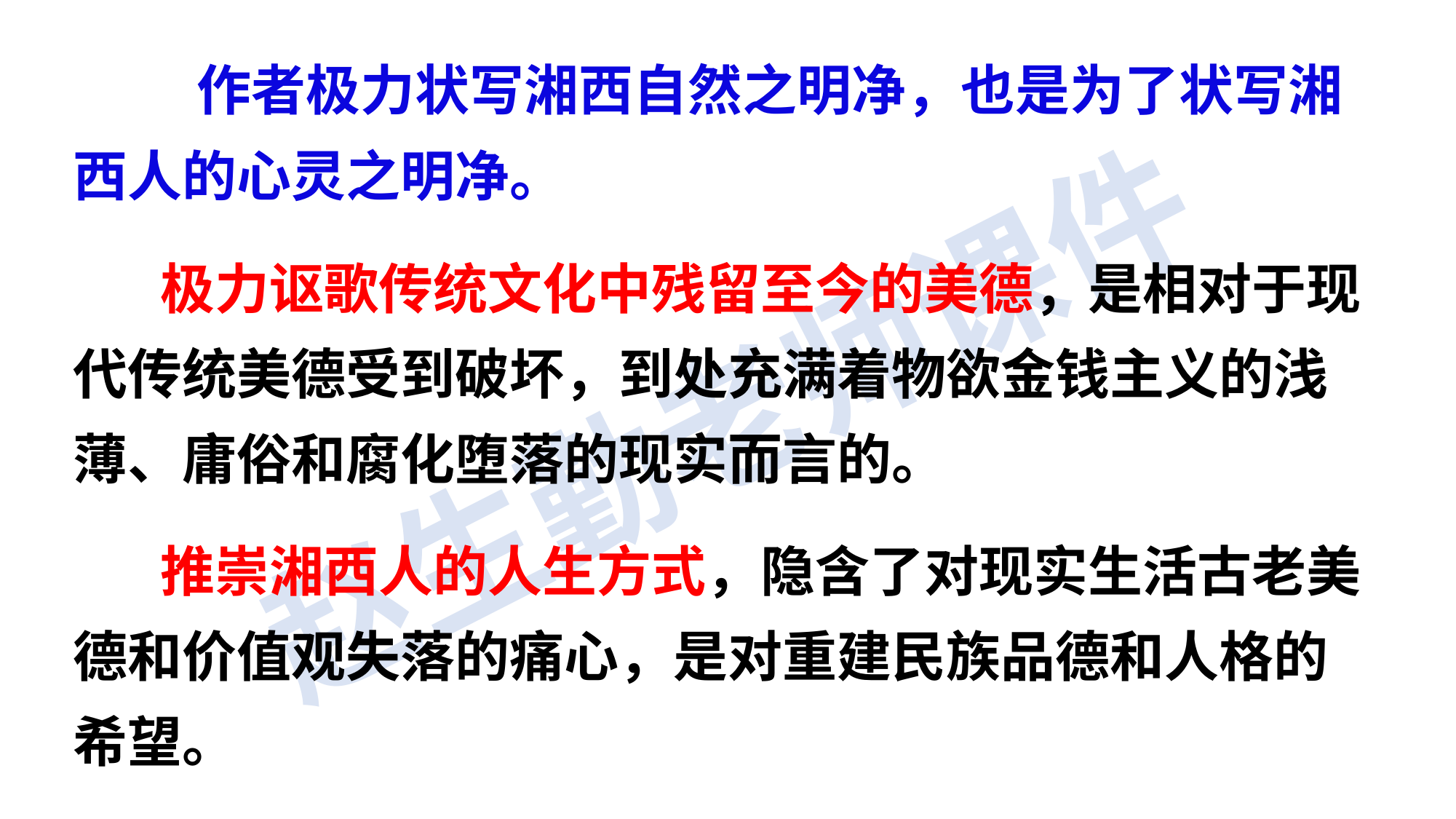

作者极力状写湘西自然之明净，也是为了状写湘西人的心灵之明净。
      极力讴歌传统文化中残留至今的美德，是相对于现代传统美德受到破坏，到处充满着物欲金钱主义的浅薄、庸俗和腐化堕落的现实而言的。
      推崇湘西人的人生方式，隐含了对现实生活古老美德和价值观失落的痛心，是对重建民族品德和人格的希望。